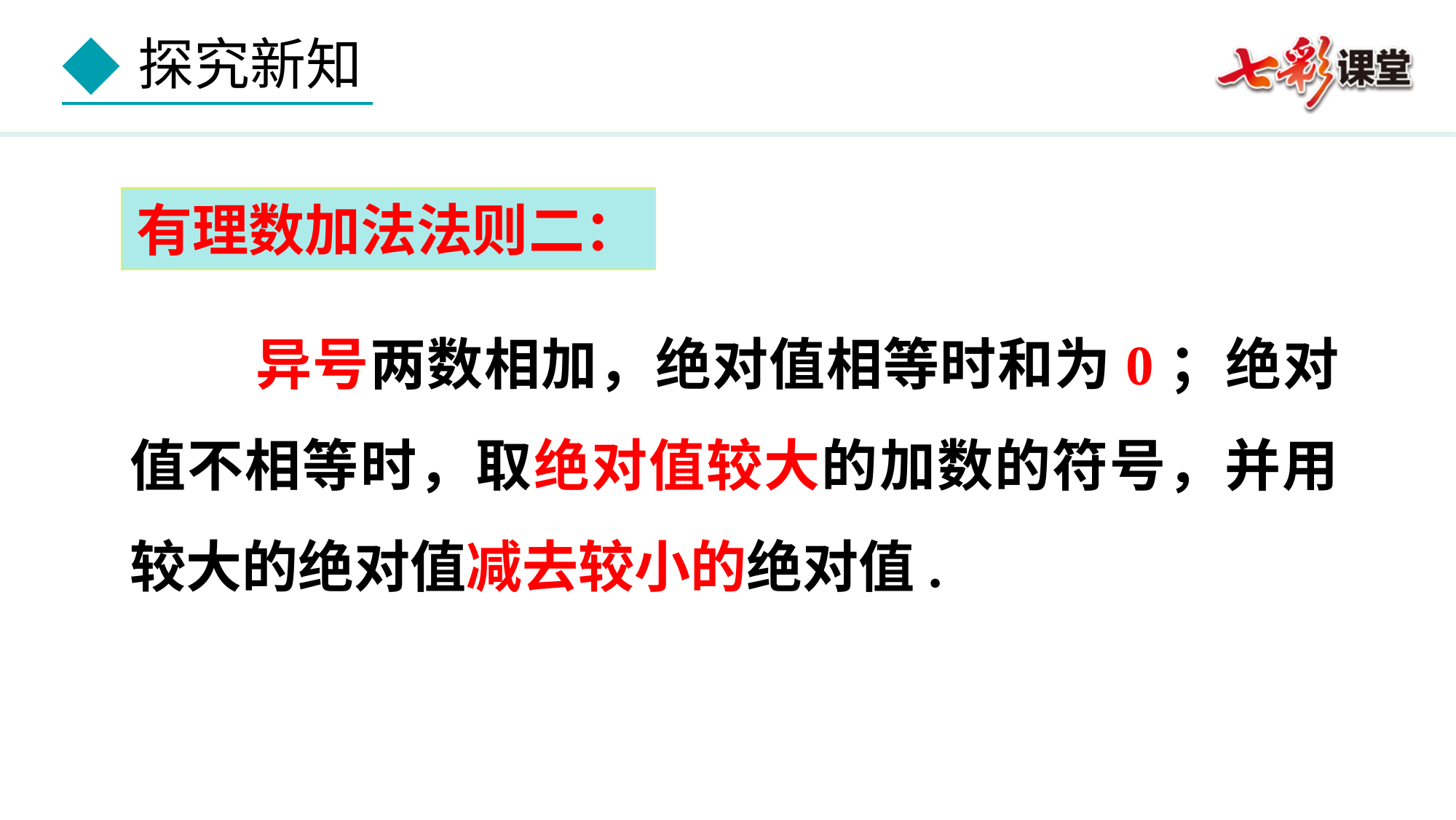

有理数加法法则二：
        异号两数相加，绝对值相等时和为0；绝对值不相等时，取绝对值较大的加数的符号，并用较大的绝对值减去较小的绝对值.